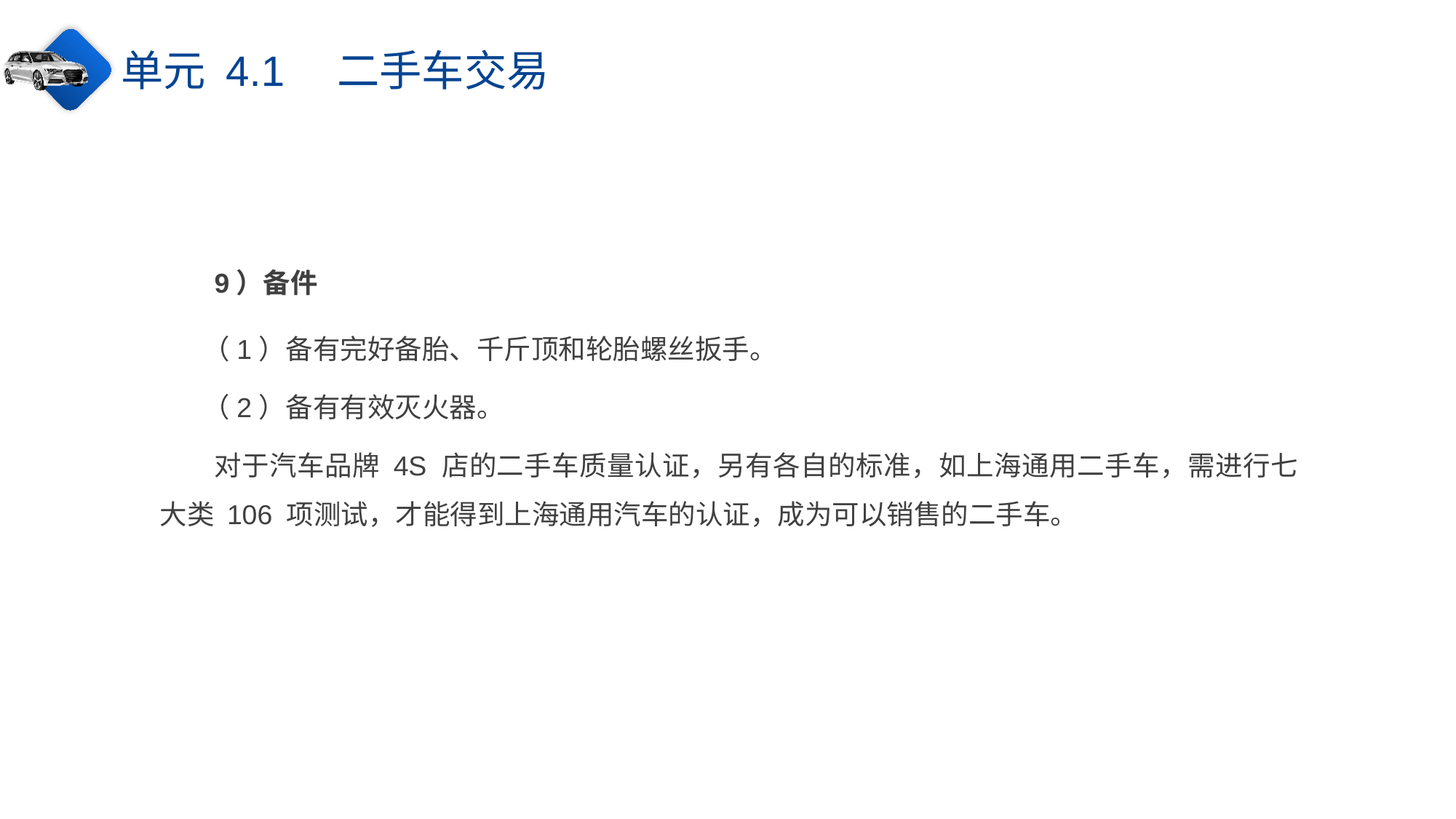

单元 4.1　二手车交易
9）备件
（1）备有完好备胎、千斤顶和轮胎螺丝扳手。
（2）备有有效灭火器。
对于汽车品牌 4S 店的二手车质量认证，另有各自的标准，如上海通用二手车，需进行七大类 106 项测试，才能得到上海通用汽车的认证，成为可以销售的二手车。